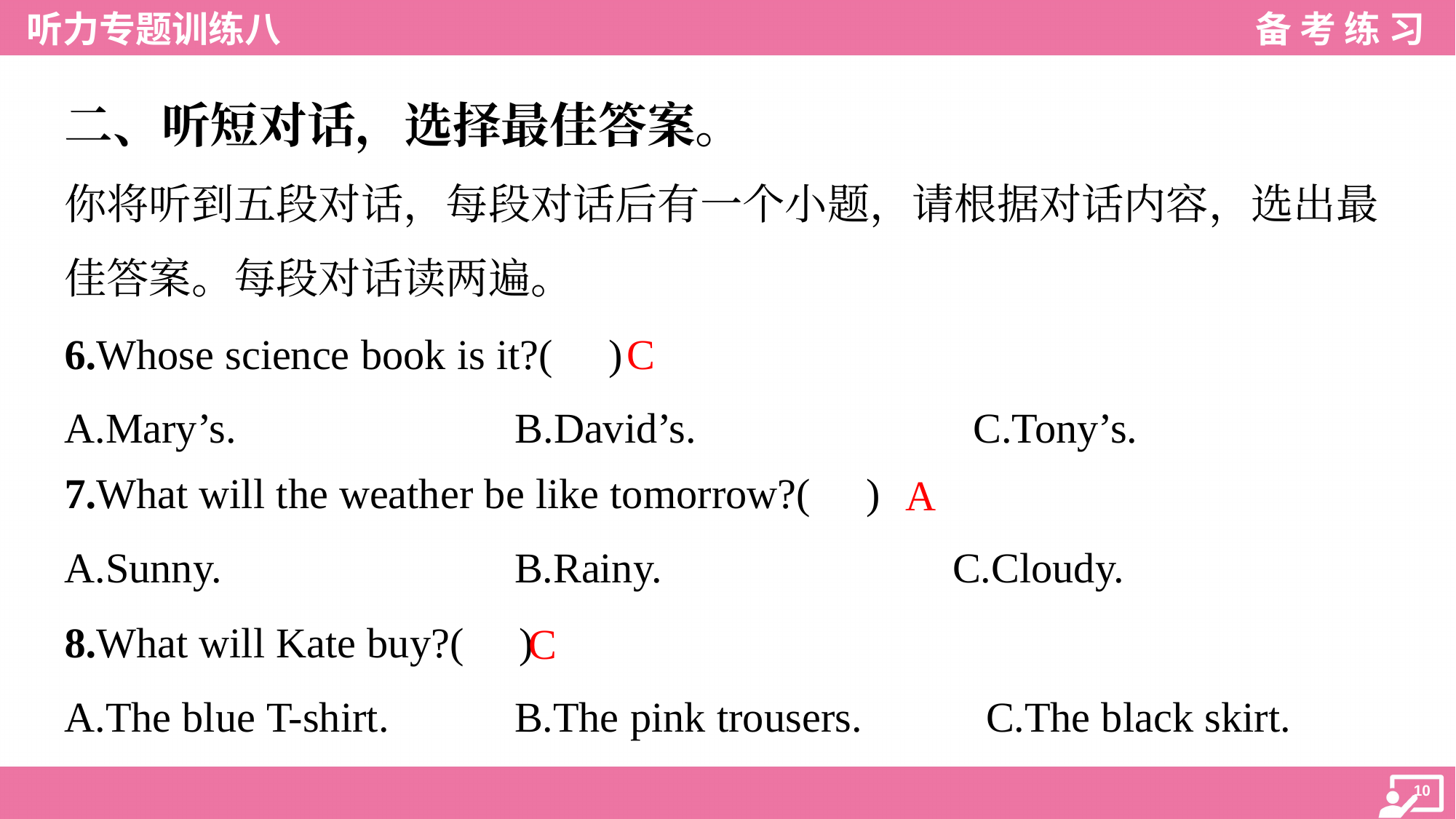

二、听短对话，选择最佳答案。
你将听到五段对话，每段对话后有一个小题，请根据对话内容，选出最
佳答案。每段对话读两遍。
C
6.Whose science book is it?(     )
A.Mary’s.	B.David’s.	C.Tony’s.
7.What will the weather be like tomorrow?(     )
A
A.Sunny.	B.Rainy.	C.Cloudy.
8.What will Kate buy?(     )
C
A.The blue T-shirt.	B.The pink trousers.	C.The black skirt.